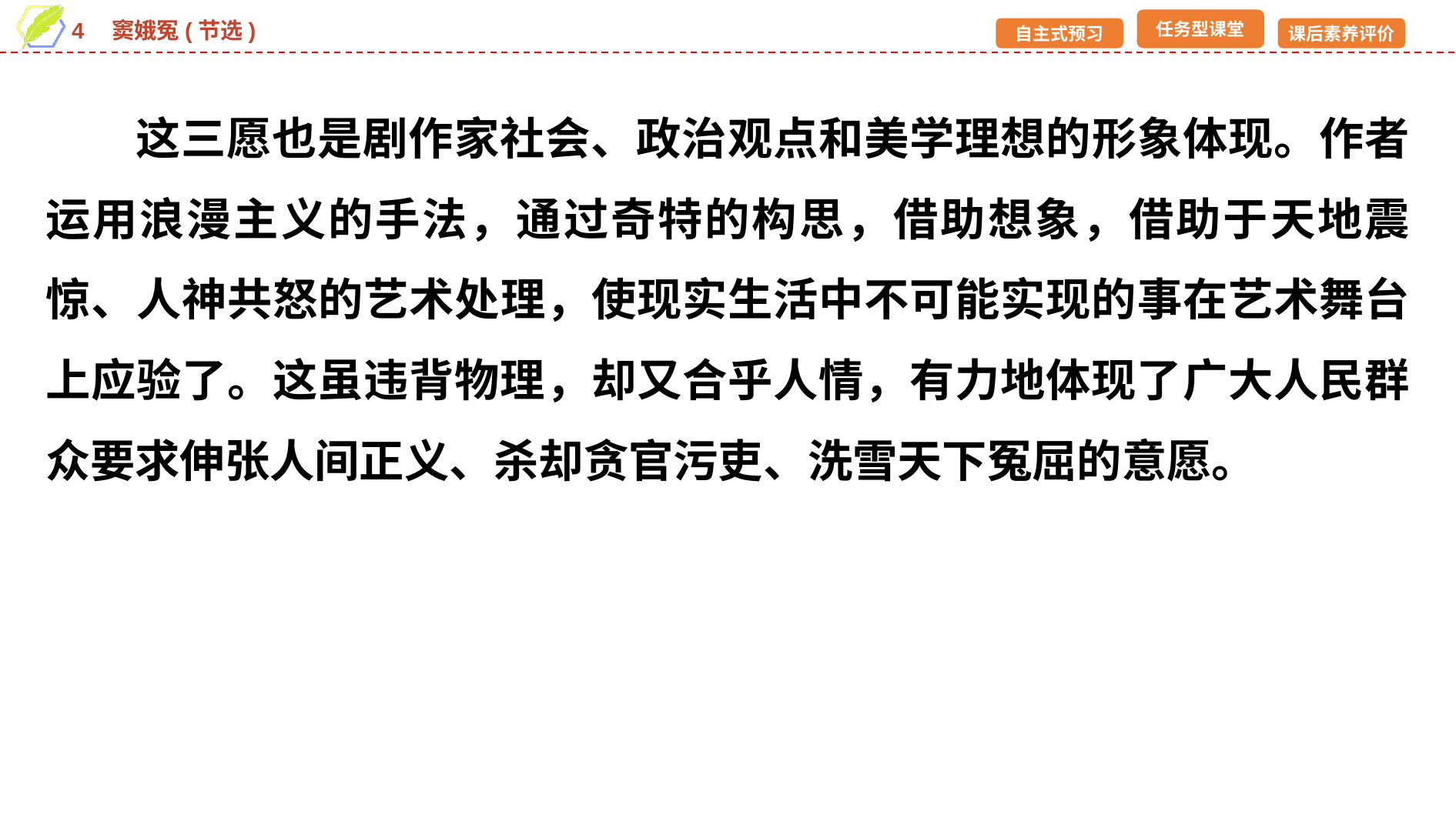

这三愿也是剧作家社会、政治观点和美学理想的形象体现。作者运用浪漫主义的手法，通过奇特的构思，借助想象，借助于天地震惊、人神共怒的艺术处理，使现实生活中不可能实现的事在艺术舞台上应验了。这虽违背物理，却又合乎人情，有力地体现了广大人民群众要求伸张人间正义、杀却贪官污吏、洗雪天下冤屈的意愿。